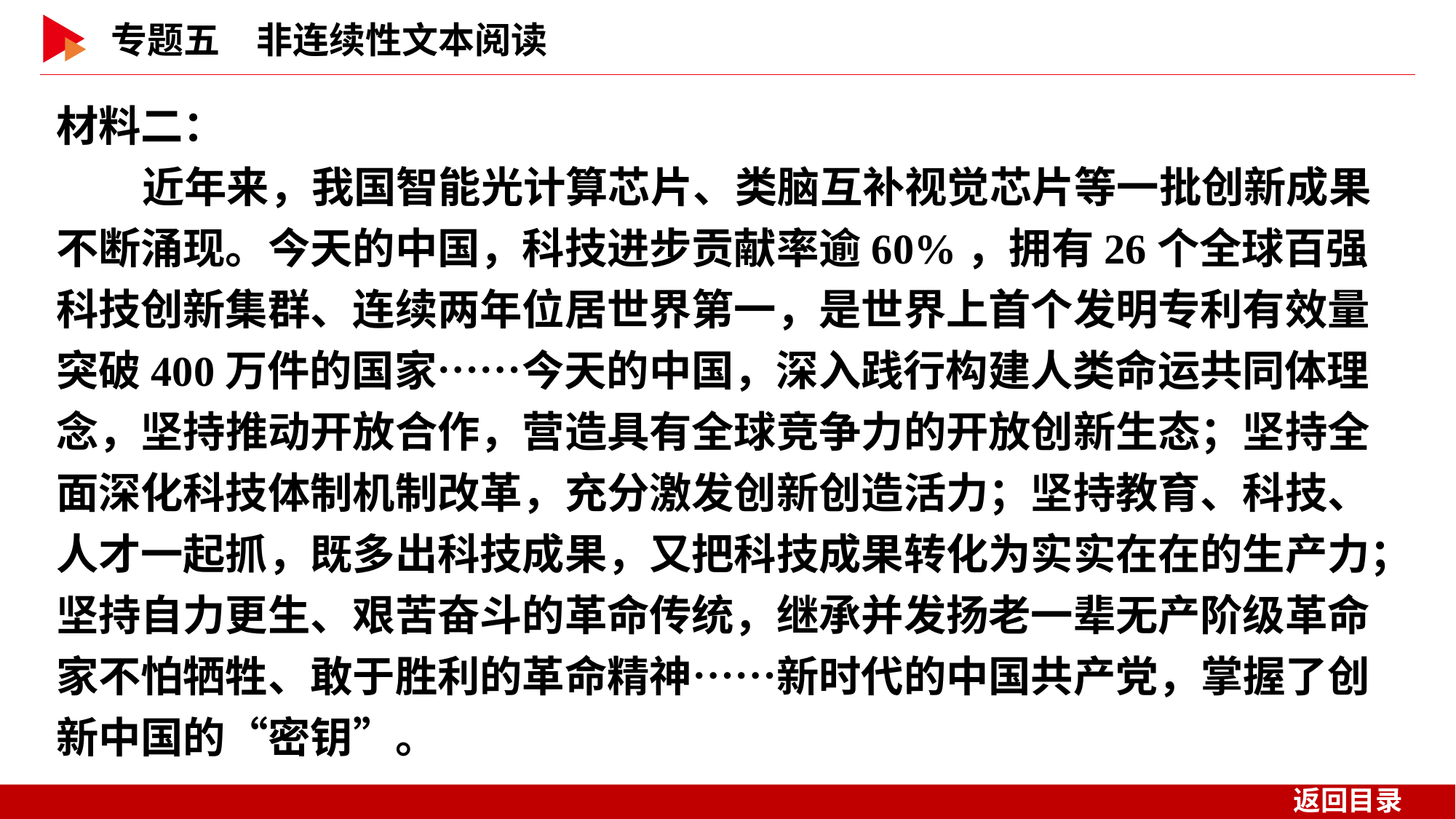

材料二：
近年来，我国智能光计算芯片、类脑互补视觉芯片等一批创新成果不断涌现。今天的中国，科技进步贡献率逾60%，拥有26个全球百强科技创新集群、连续两年位居世界第一，是世界上首个发明专利有效量突破400万件的国家……今天的中国，深入践行构建人类命运共同体理念，坚持推动开放合作，营造具有全球竞争力的开放创新生态；坚持全面深化科技体制机制改革，充分激发创新创造活力；坚持教育、科技、人才一起抓，既多出科技成果，又把科技成果转化为实实在在的生产力；坚持自力更生、艰苦奋斗的革命传统，继承并发扬老一辈无产阶级革命家不怕牺牲、敢于胜利的革命精神……新时代的中国共产党，掌握了创新中国的“密钥”。